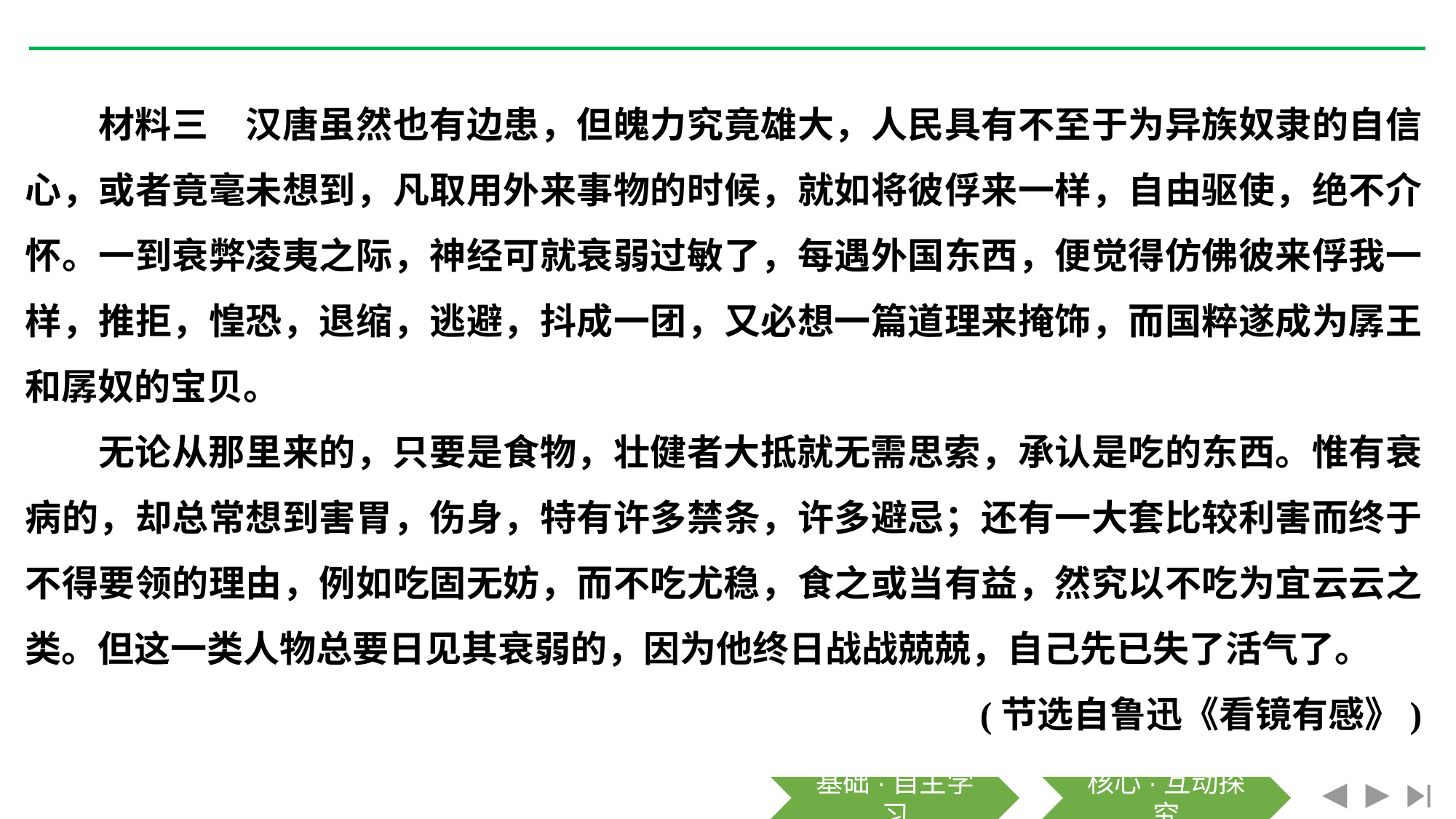

材料三　汉唐虽然也有边患，但魄力究竟雄大，人民具有不至于为异族奴隶的自信心，或者竟毫未想到，凡取用外来事物的时候，就如将彼俘来一样，自由驱使，绝不介怀。一到衰弊凌夷之际，神经可就衰弱过敏了，每遇外国东西，便觉得仿佛彼来俘我一样，推拒，惶恐，退缩，逃避，抖成一团，又必想一篇道理来掩饰，而国粹遂成为孱王和孱奴的宝贝。
无论从那里来的，只要是食物，壮健者大抵就无需思索，承认是吃的东西。惟有衰病的，却总常想到害胃，伤身，特有许多禁条，许多避忌；还有一大套比较利害而终于不得要领的理由，例如吃固无妨，而不吃尤稳，食之或当有益，然究以不吃为宜云云之类。但这一类人物总要日见其衰弱的，因为他终日战战兢兢，自己先已失了活气了。
(节选自鲁迅《看镜有感》)